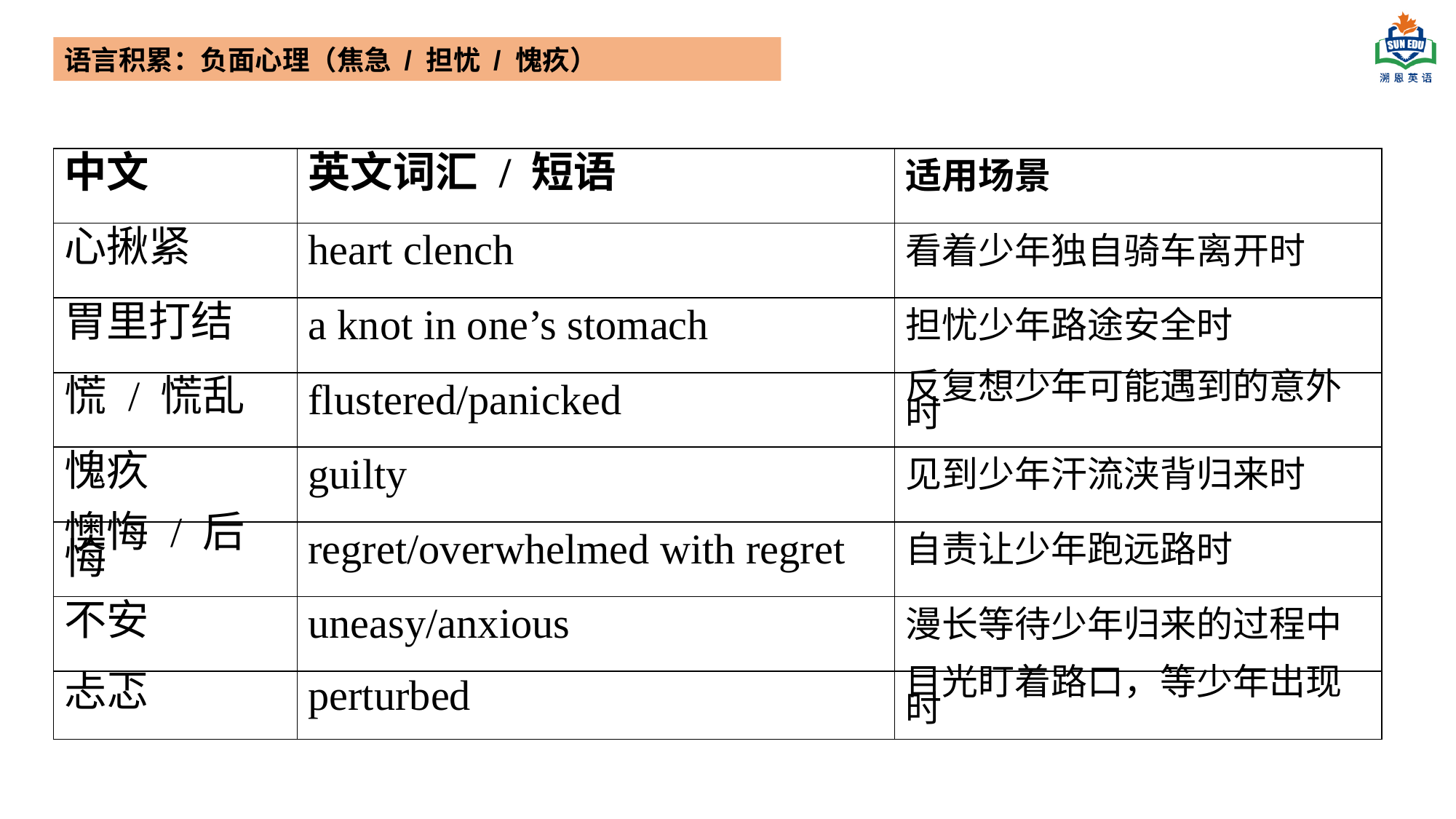

语言积累：负面心理（焦急 / 担忧 / 愧疚）
| 中文 | 英文词汇 / 短语 | 适用场景 |
| --- | --- | --- |
| 心揪紧 | heart clench | 看着少年独自骑车离开时 |
| 胃里打结 | a knot in one’s stomach | 担忧少年路途安全时 |
| 慌 / 慌乱 | flustered/panicked | 反复想少年可能遇到的意外时 |
| 愧疚 | guilty | 见到少年汗流浃背归来时 |
| 懊悔 / 后悔 | regret/overwhelmed with regret | 自责让少年跑远路时 |
| 不安 | uneasy/anxious | 漫长等待少年归来的过程中 |
| 忐忑 | perturbed | 目光盯着路口，等少年出现时 |